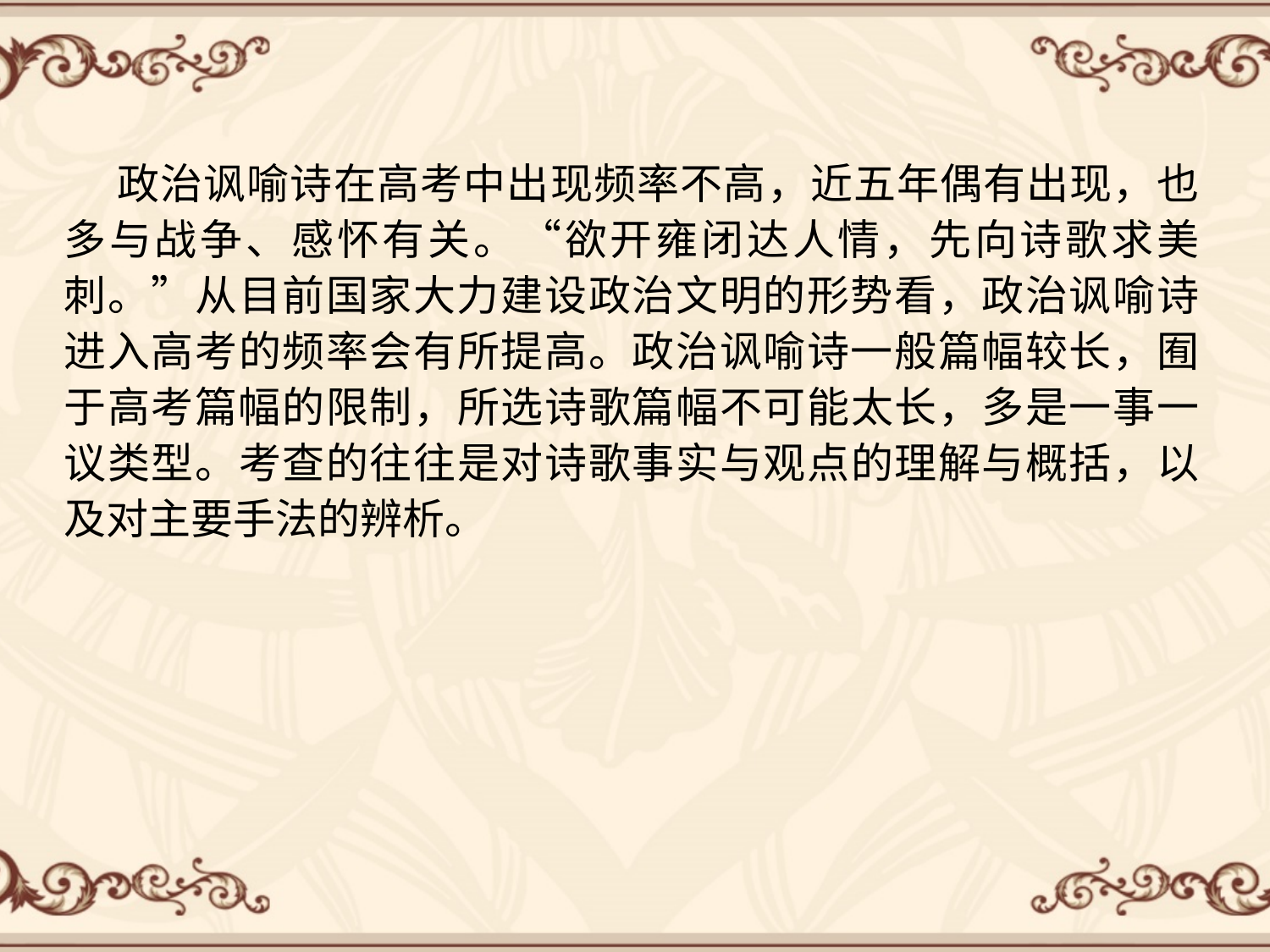

政治讽喻诗在高考中出现频率不高，近五年偶有出现，也多与战争、感怀有关。“欲开雍闭达人情，先向诗歌求美刺。”从目前国家大力建设政治文明的形势看，政治讽喻诗进入高考的频率会有所提高。政治讽喻诗一般篇幅较长，囿于高考篇幅的限制，所选诗歌篇幅不可能太长，多是一事一议类型。考查的往往是对诗歌事实与观点的理解与概括，以及对主要手法的辨析。